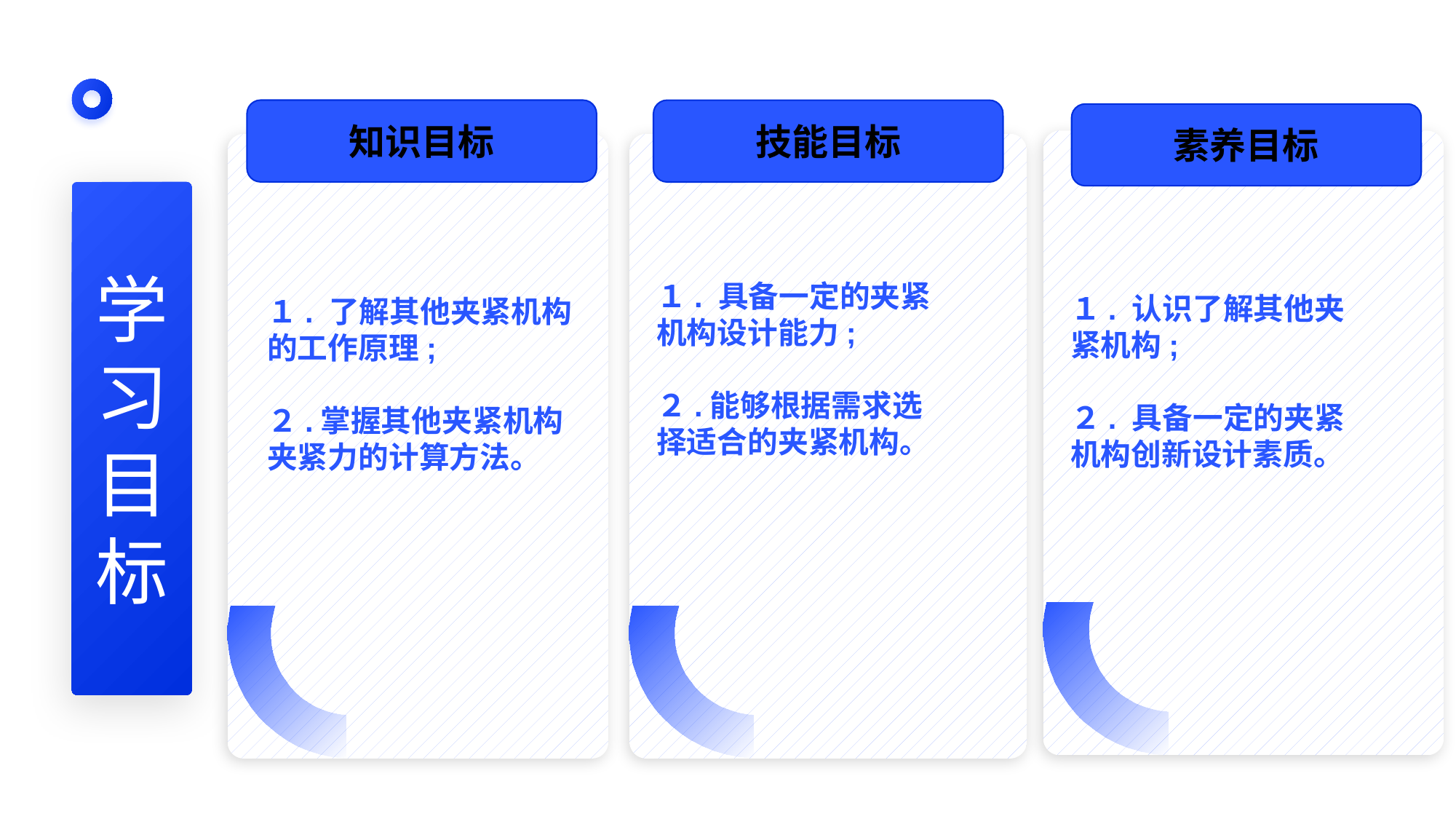

知识目标
技能目标
素养目标

１. 认识了解其他夹紧机构;

２. 具备一定的夹紧机构创新设计素质。

１. 具备一定的夹紧机构设计能力;

２.能够根据需求选择适合的夹紧机构。

学
习
目
标
１. 了解其他夹紧机构的工作原理;

２.掌握其他夹紧机构夹紧力的计算方法。